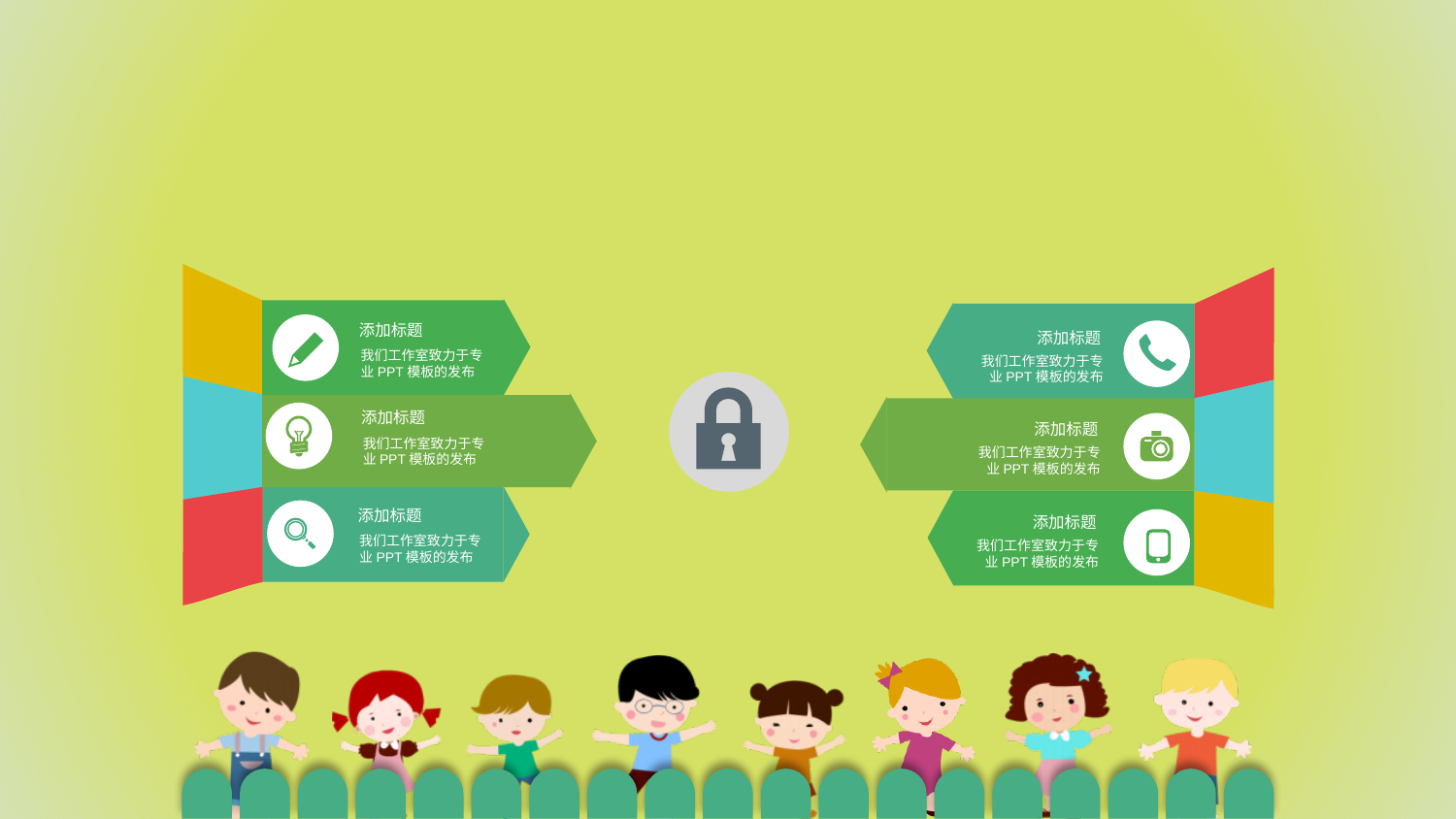

添加标题

添加标题

我们工作室致力于专业PPT模板的发布
我们工作室致力于专业PPT模板的发布

添加标题

添加标题

我们工作室致力于专业PPT模板的发布

我们工作室致力于专业PPT模板的发布

添加标题

添加标题

我们工作室致力于专业PPT模板的发布

我们工作室致力于专业PPT模板的发布